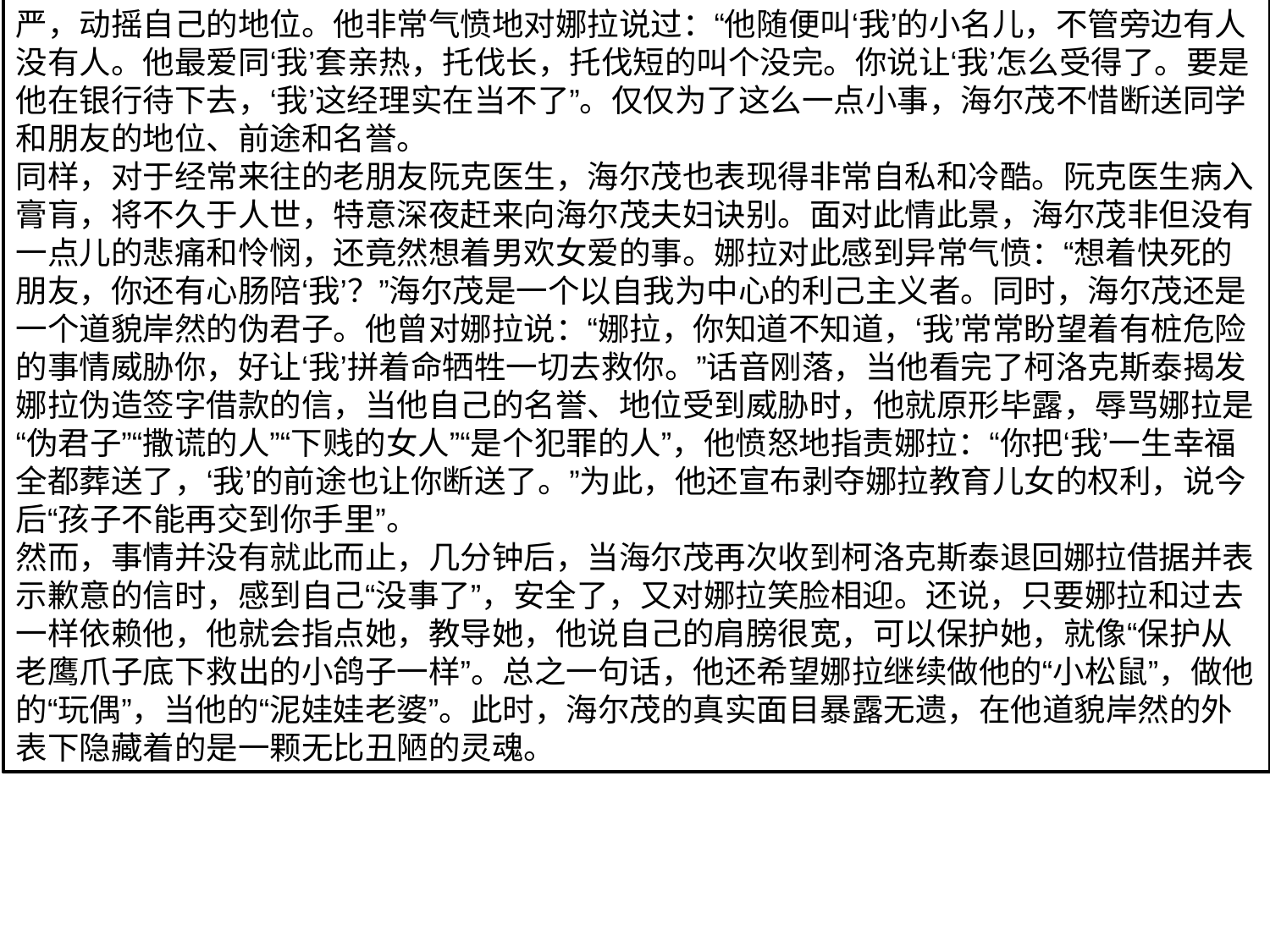

严，动摇自己的地位。他非常气愤地对娜拉说过：“他随便叫‘我’的小名儿，不管旁边有人没有人。他最爱同‘我’套亲热，托伐长，托伐短的叫个没完。你说让‘我’怎么受得了。要是他在银行待下去，‘我’这经理实在当不了”。仅仅为了这么一点小事，海尔茂不惜断送同学和朋友的地位、前途和名誉。
同样，对于经常来往的老朋友阮克医生，海尔茂也表现得非常自私和冷酷。阮克医生病入膏肓，将不久于人世，特意深夜赶来向海尔茂夫妇诀别。面对此情此景，海尔茂非但没有一点儿的悲痛和怜悯，还竟然想着男欢女爱的事。娜拉对此感到异常气愤：“想着快死的朋友，你还有心肠陪‘我’？”海尔茂是一个以自我为中心的利己主义者。同时，海尔茂还是一个道貌岸然的伪君子。他曾对娜拉说：“娜拉，你知道不知道，‘我’常常盼望着有桩危险的事情威胁你，好让‘我’拼着命牺牲一切去救你。”话音刚落，当他看完了柯洛克斯泰揭发娜拉伪造签字借款的信，当他自己的名誉、地位受到威胁时，他就原形毕露，辱骂娜拉是“伪君子”“撒谎的人”“下贱的女人”“是个犯罪的人”，他愤怒地指责娜拉：“你把‘我’一生幸福全都葬送了，‘我’的前途也让你断送了。”为此，他还宣布剥夺娜拉教育儿女的权利，说今后“孩子不能再交到你手里”。
然而，事情并没有就此而止，几分钟后，当海尔茂再次收到柯洛克斯泰退回娜拉借据并表示歉意的信时，感到自己“没事了”，安全了，又对娜拉笑脸相迎。还说，只要娜拉和过去一样依赖他，他就会指点她，教导她，他说自己的肩膀很宽，可以保护她，就像“保护从老鹰爪子底下救出的小鸽子一样”。总之一句话，他还希望娜拉继续做他的“小松鼠”，做他的“玩偶”，当他的“泥娃娃老婆”。此时，海尔茂的真实面目暴露无遗，在他道貌岸然的外表下隐藏着的是一颗无比丑陋的灵魂。